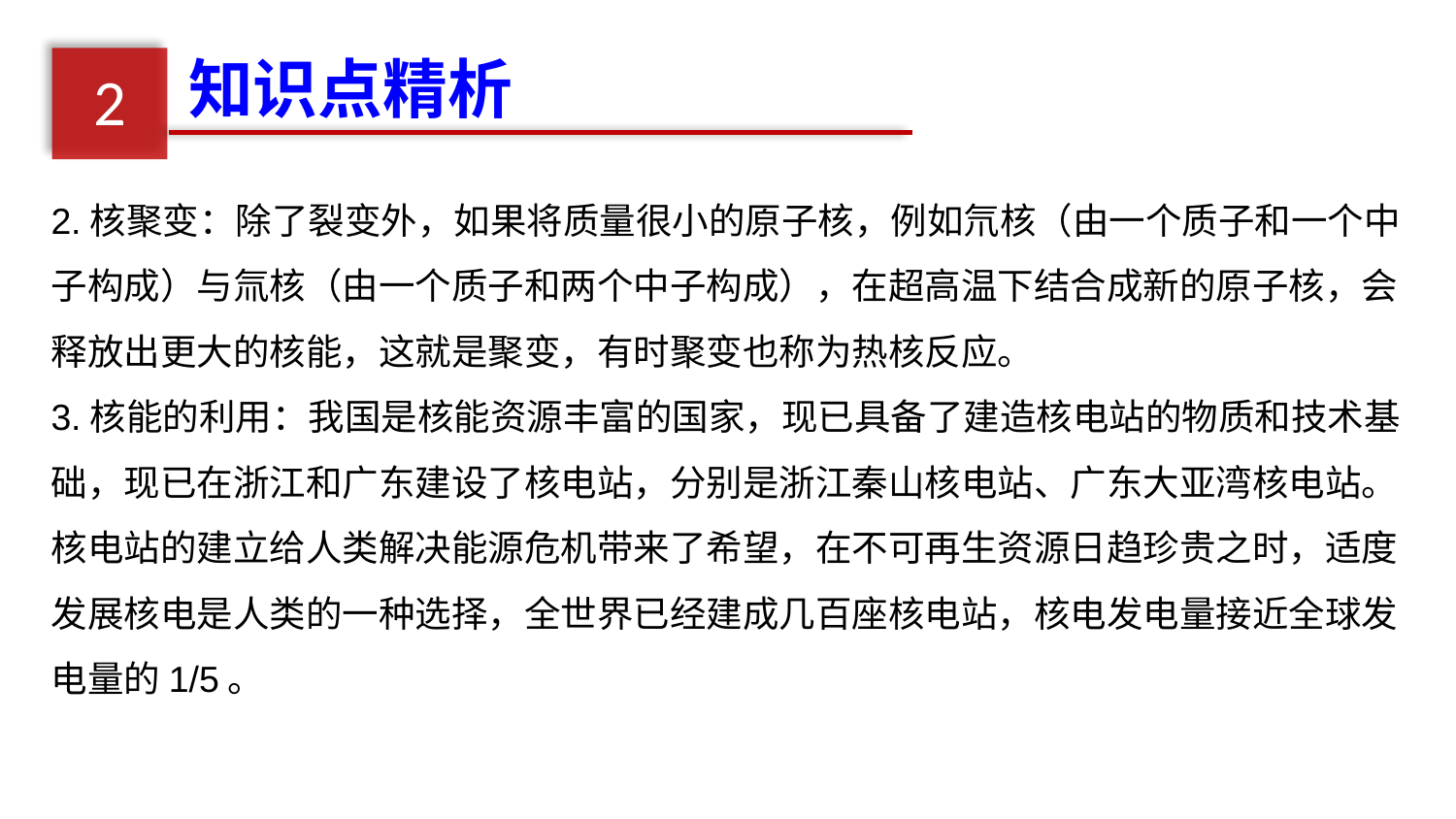

知识点精析

2
2.核聚变：除了裂变外，如果将质量很小的原子核，例如氘核（由一个质子和一个中子构成）与氚核（由一个质子和两个中子构成），在超高温下结合成新的原子核，会释放出更大的核能，这就是聚变，有时聚变也称为热核反应。
3.核能的利用：我国是核能资源丰富的国家，现已具备了建造核电站的物质和技术基础，现已在浙江和广东建设了核电站，分别是浙江秦山核电站、广东大亚湾核电站。核电站的建立给人类解决能源危机带来了希望，在不可再生资源日趋珍贵之时，适度发展核电是人类的一种选择，全世界已经建成几百座核电站，核电发电量接近全球发电量的1/5。